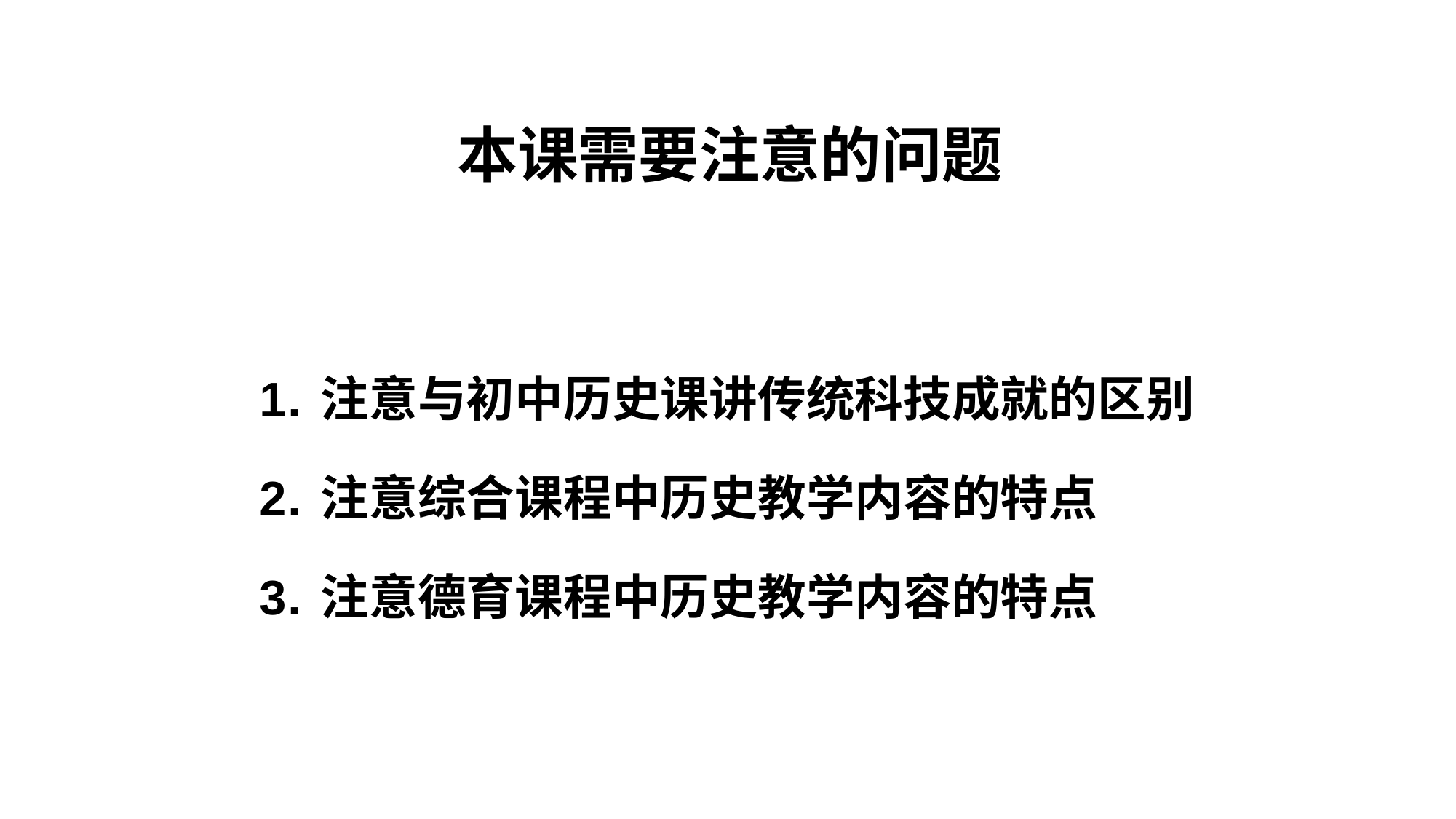

本课需要注意的问题
注意与初中历史课讲传统科技成就的区别
注意综合课程中历史教学内容的特点
注意德育课程中历史教学内容的特点